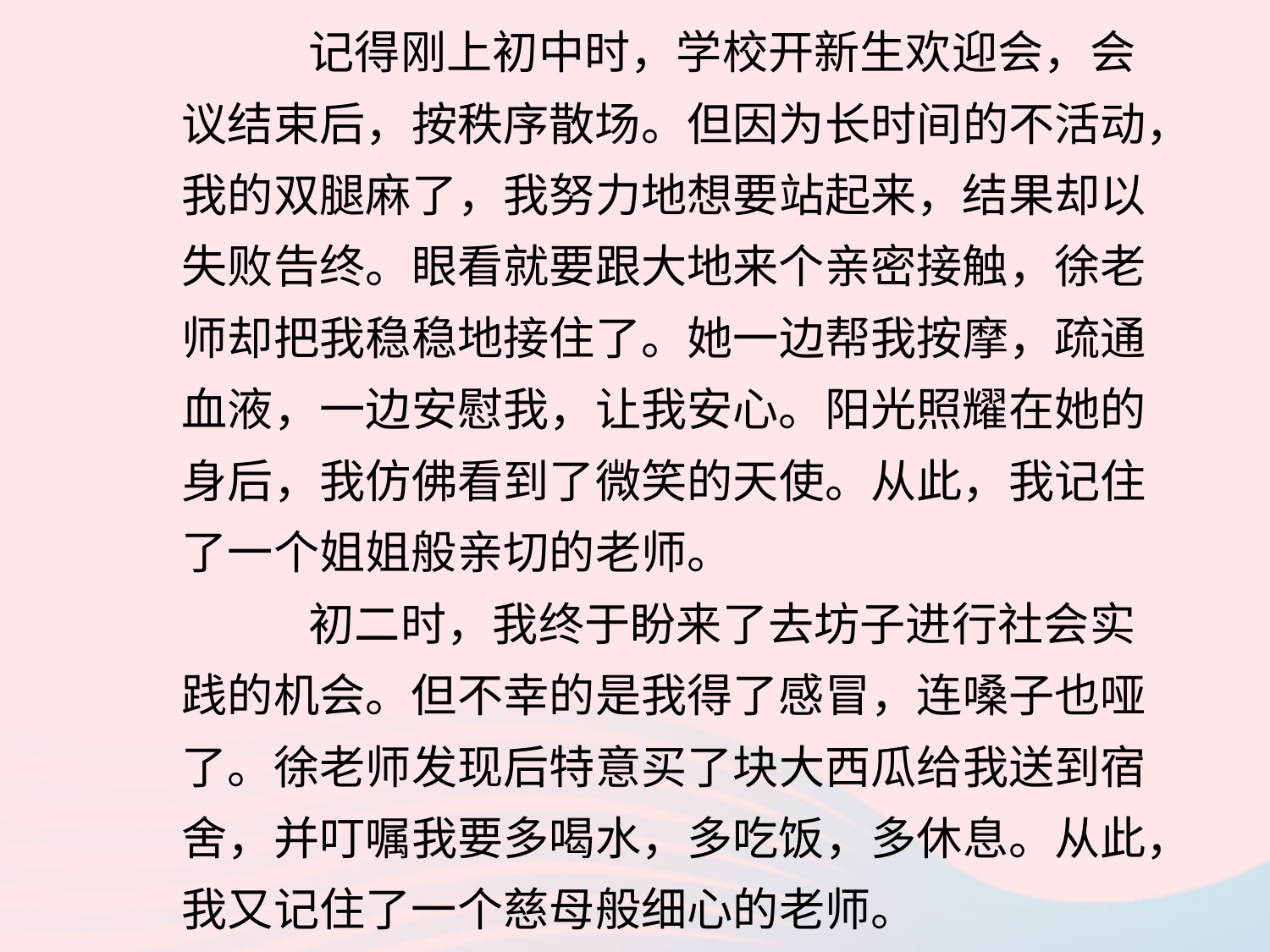

记得刚上初中时，学校开新生欢迎会，会议结束后，按秩序散场。但因为长时间的不活动，我的双腿麻了，我努力地想要站起来，结果却以失败告终。眼看就要跟大地来个亲密接触，徐老师却把我稳稳地接住了。她一边帮我按摩，疏通血液，一边安慰我，让我安心。阳光照耀在她的身后，我仿佛看到了微笑的天使。从此，我记住了一个姐姐般亲切的老师。
	初二时，我终于盼来了去坊子进行社会实践的机会。但不幸的是我得了感冒，连嗓子也哑了。徐老师发现后特意买了块大西瓜给我送到宿舍，并叮嘱我要多喝水，多吃饭，多休息。从此，我又记住了一个慈母般细心的老师。